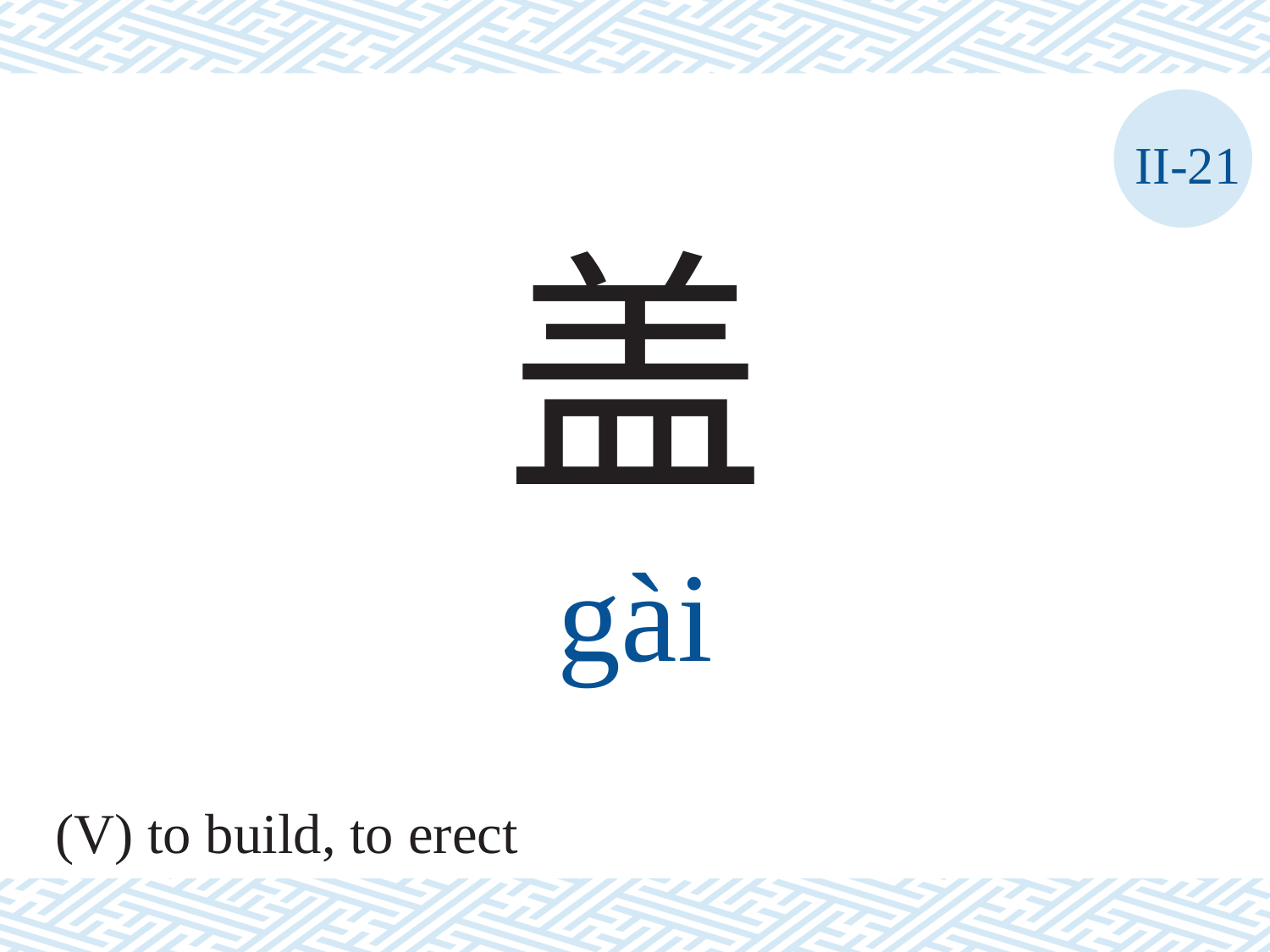

II-21
盖
gài
(V) to build, to erect